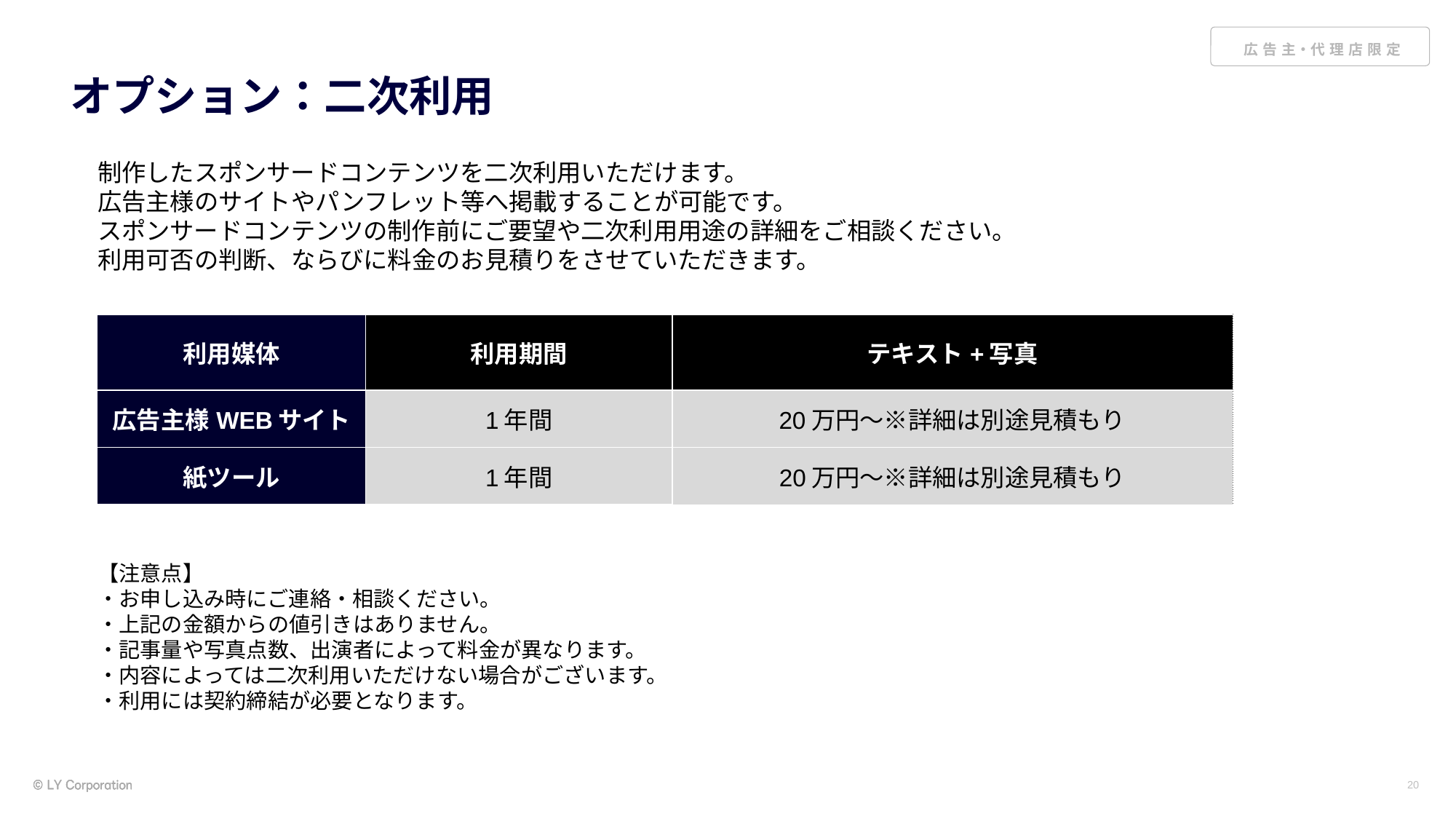

# オプション：二次利用
制作したスポンサードコンテンツを二次利用いただけます。
広告主様のサイトやパンフレット等へ掲載することが可能です。
スポンサードコンテンツの制作前にご要望や二次利用用途の詳細をご相談ください。
利用可否の判断、ならびに料金のお見積りをさせていただきます。
| 利用媒体 | 利用期間 | テキスト+写真 |
| --- | --- | --- |
| 広告主様WEBサイト | 1年間 | 20万円～※詳細は別途見積もり |
| 紙ツール | 1年間 | 20万円～※詳細は別途見積もり |
【注意点】
・お申し込み時にご連絡・相談ください。
・上記の金額からの値引きはありません。
・記事量や写真点数、出演者によって料金が異なります。
・内容によっては二次利用いただけない場合がございます。
・利用には契約締結が必要となります。